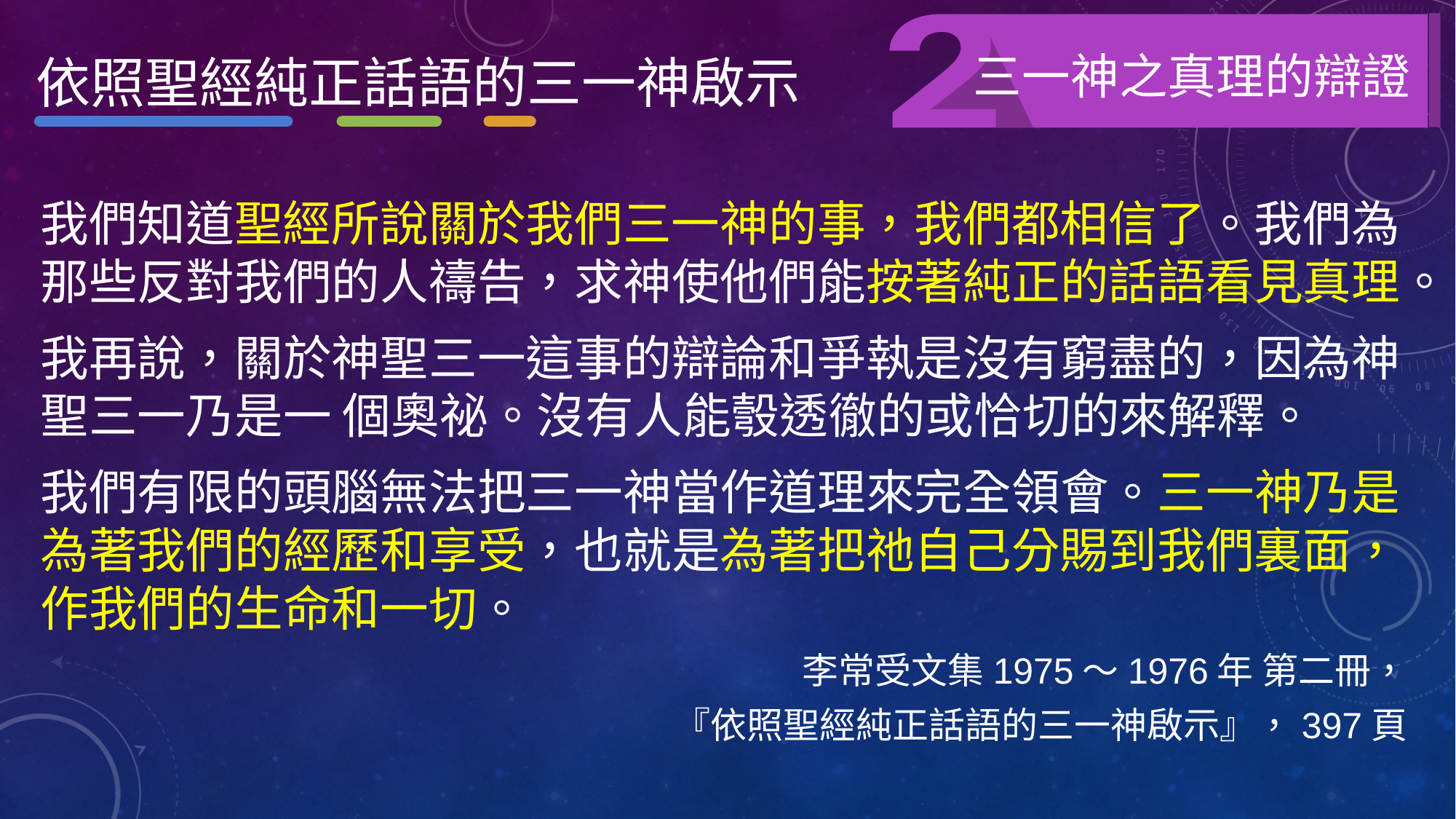

三一神之真理的辯證
依照聖經純正話語的三一神啟示

我們知道聖經所說關於我們三一神的事，我們都相信了。我們為那些反對我們的人禱告，求神使他們能按著純正的話語看見真理。
我再說，關於神聖三一這事的辯論和爭執是沒有窮盡的，因為神聖三一乃是一 個奧祕。沒有人能彀透徹的或恰切的來解釋。
我們有限的頭腦無法把三一神當作道理來完全領會。三一神乃是為著我們的經歷和享受，也就是為著把祂自己分賜到我們裏面，
作我們的生命和一切。
李常受文集1975～1976年 第二冊，
『依照聖經純正話語的三一神啟示』，397頁